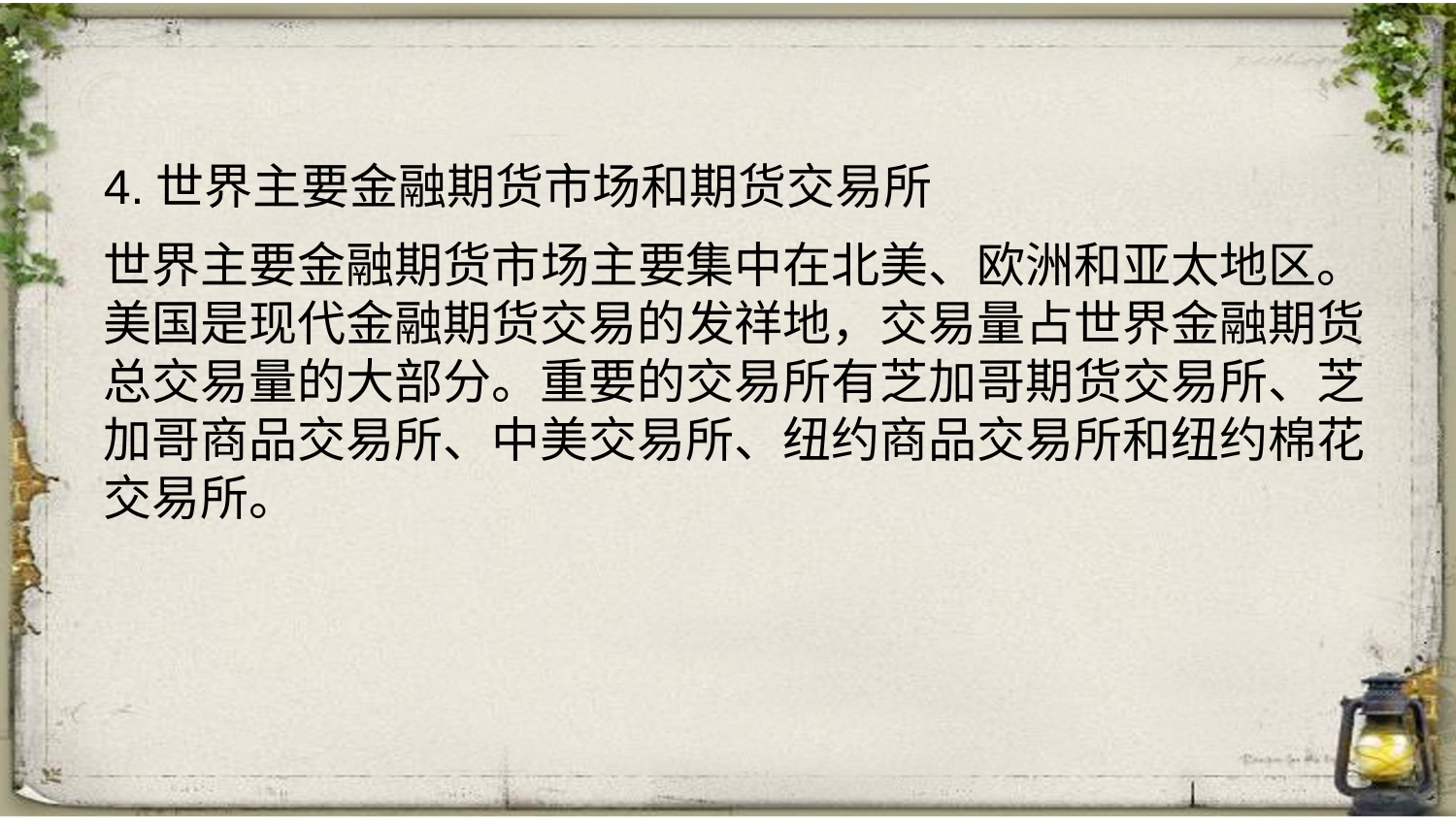

4.世界主要金融期货市场和期货交易所
世界主要金融期货市场主要集中在北美、欧洲和亚太地区。美国是现代金融期货交易的发祥地，交易量占世界金融期货总交易量的大部分。重要的交易所有芝加哥期货交易所、芝加哥商品交易所、中美交易所、纽约商品交易所和纽约棉花交易所。